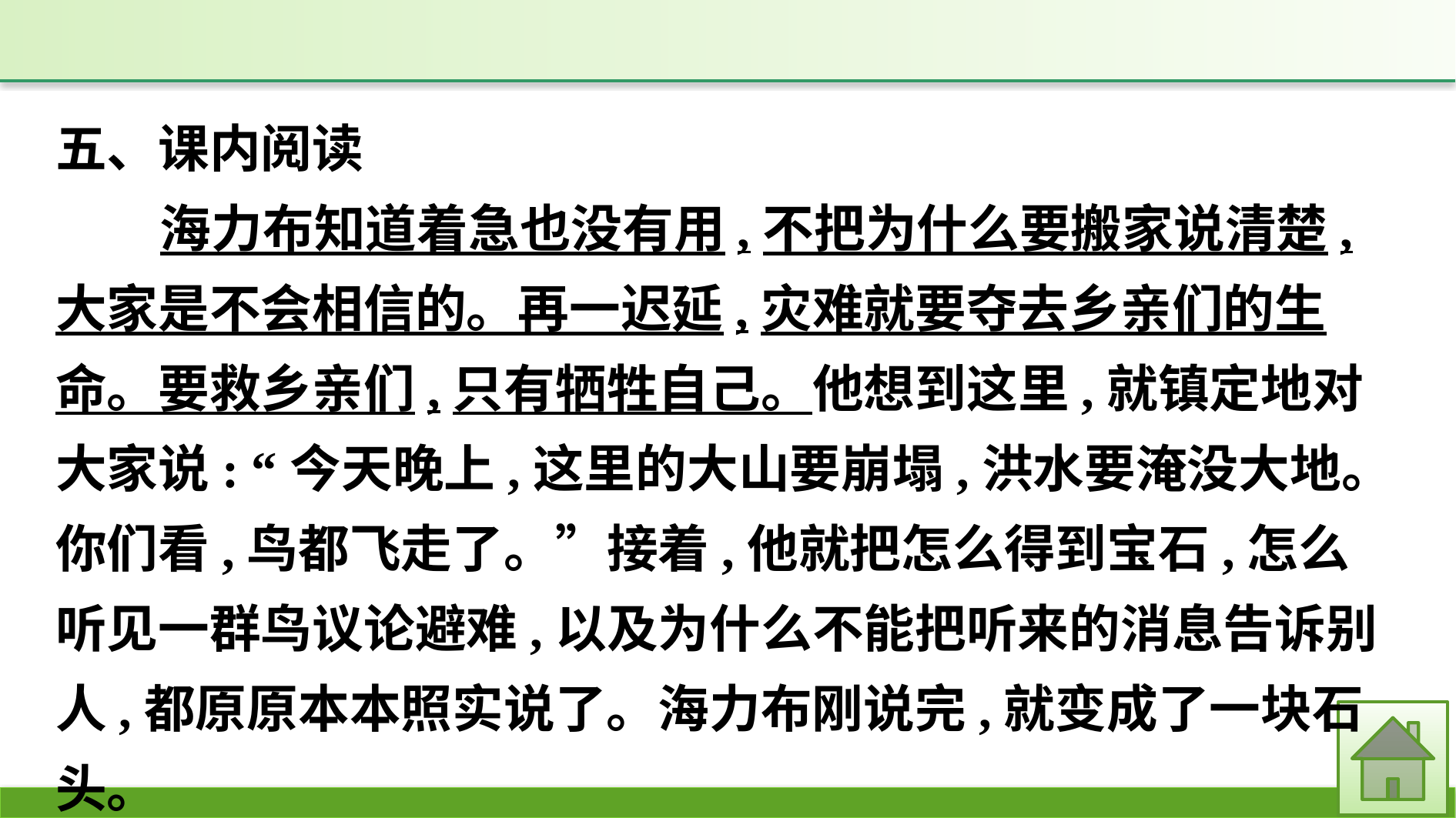

五、课内阅读
海力布知道着急也没有用,不把为什么要搬家说清楚,大家是不会相信的。再一迟延,灾难就要夺去乡亲们的生命。要救乡亲们,只有牺牲自己。他想到这里,就镇定地对大家说: “今天晚上,这里的大山要崩塌,洪水要淹没大地。你们看,鸟都飞走了。”接着,他就把怎么得到宝石,怎么听见一群鸟议论避难,以及为什么不能把听来的消息告诉别人,都原原本本照实说了。海力布刚说完,就变成了一块石头。